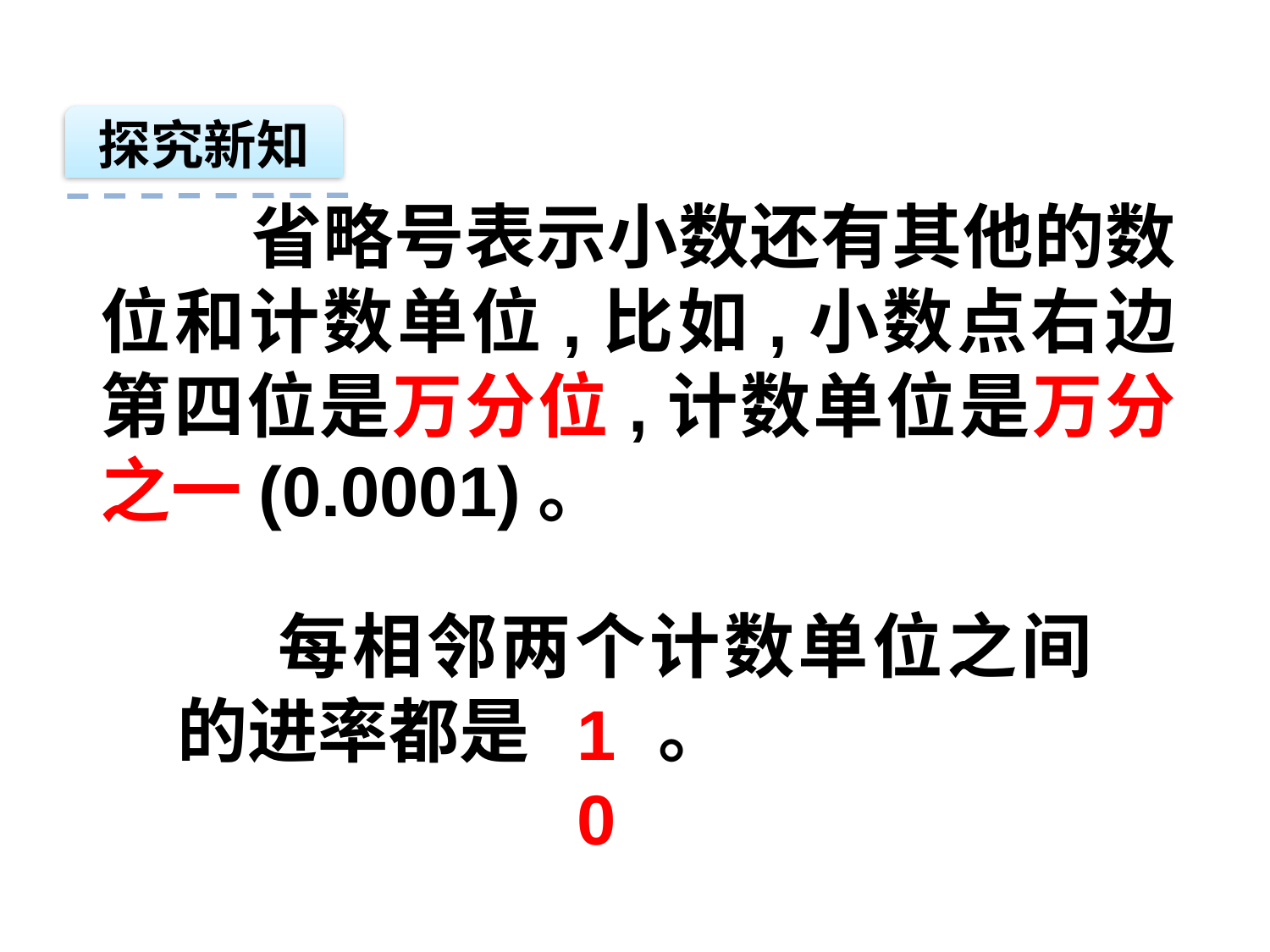

探究新知
        省略号表示小数还有其他的数位和计数单位,比如,小数点右边第四位是万分位,计数单位是万分之一(0.0001)。
    每相邻两个计数单位之间的进率都是        。
10